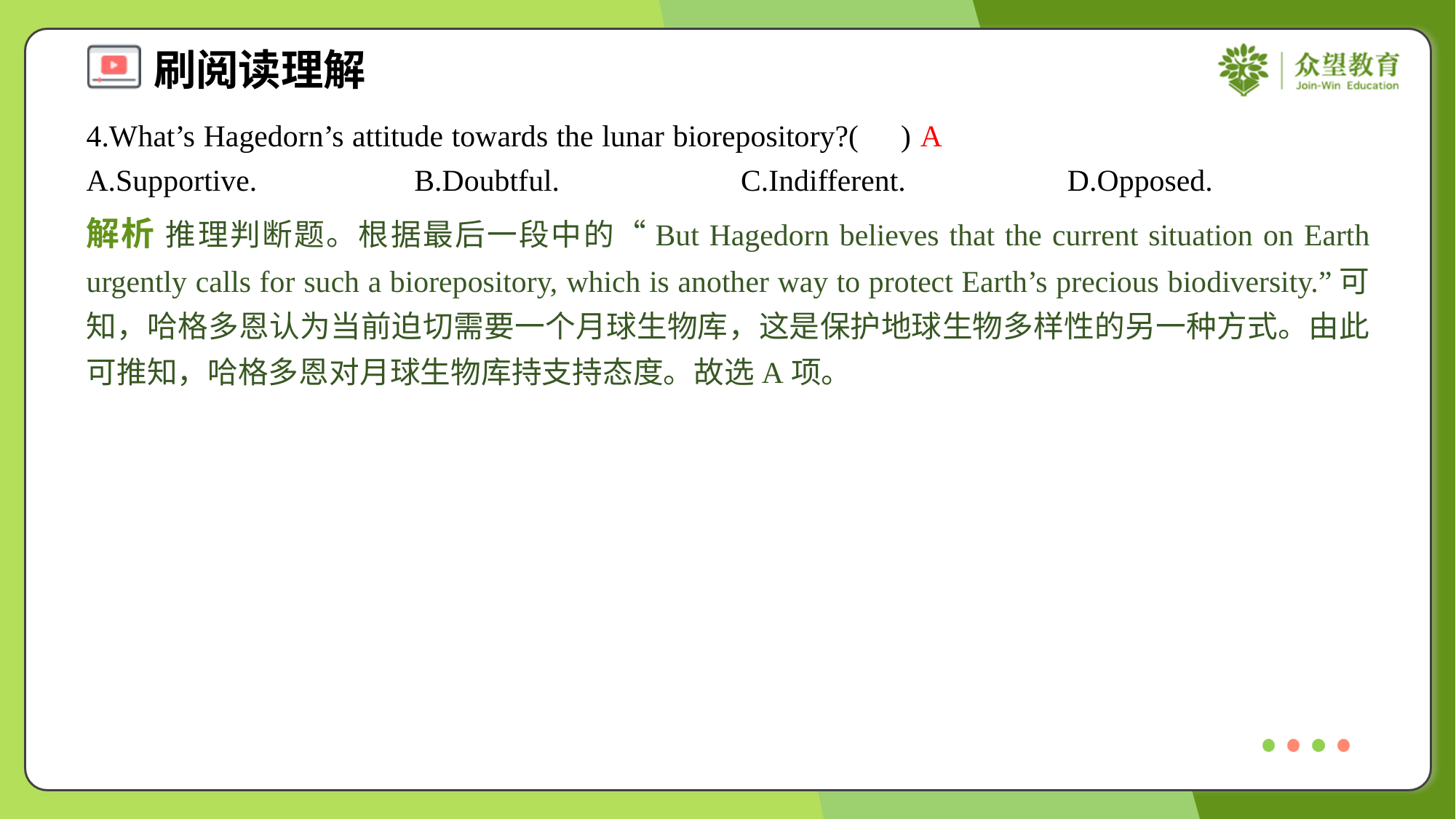

4.What’s Hagedorn’s attitude towards the lunar biorepository?(     )
A
A.Supportive.	B.Doubtful.	C.Indifferent.	D.Opposed.
解析 推理判断题。根据最后一段中的“But Hagedorn believes that the current situation on Earth urgently calls for such a biorepository, which is another way to protect Earth’s precious biodiversity.”可知，哈格多恩认为当前迫切需要一个月球生物库，这是保护地球生物多样性的另一种方式。由此可推知，哈格多恩对月球生物库持支持态度。故选A项。